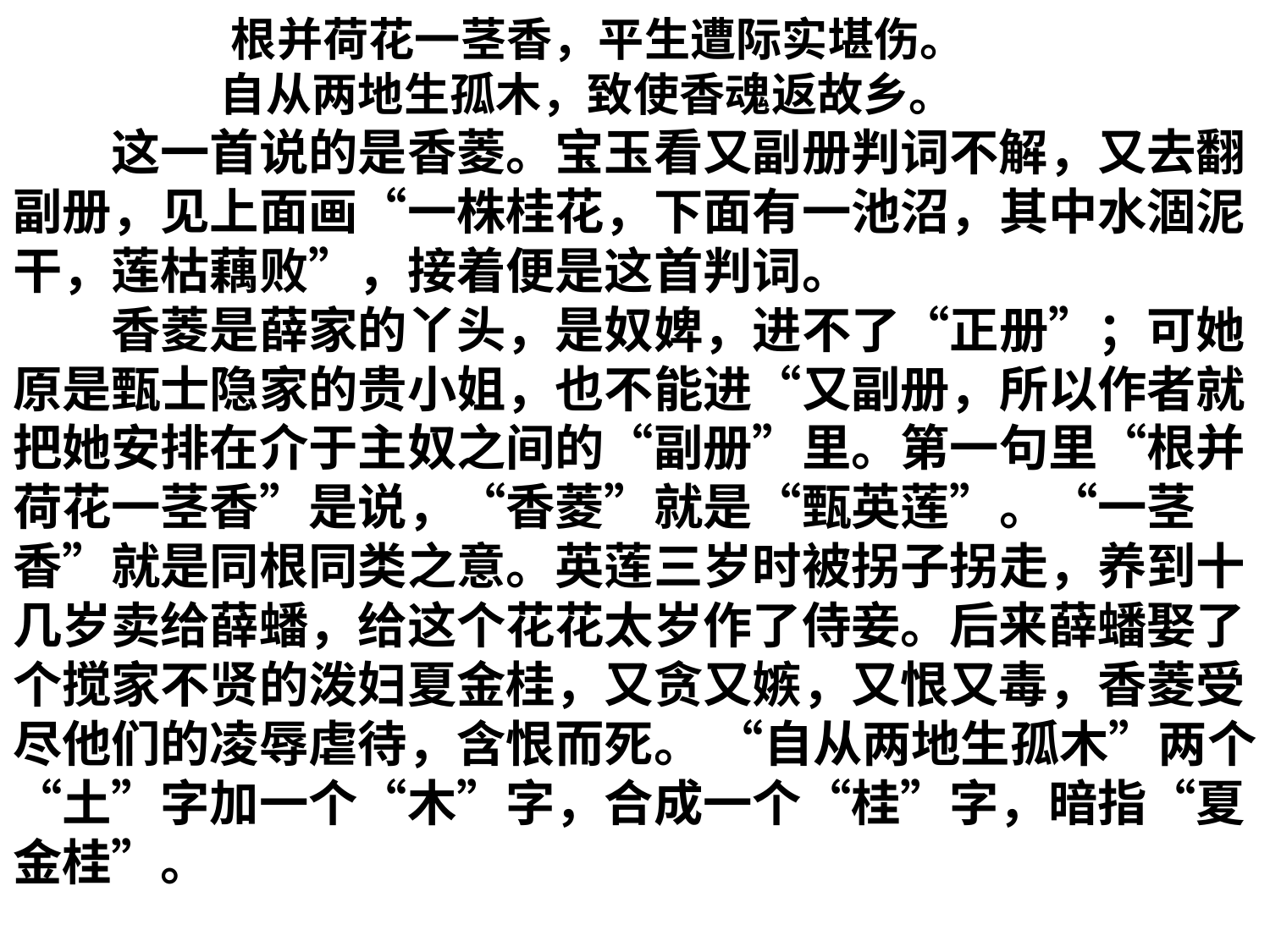

根并荷花一茎香，平生遭际实堪伤。
                    自从两地生孤木，致使香魂返故乡。
　　这一首说的是香菱。宝玉看又副册判词不解，又去翻副册，见上面画“一株桂花，下面有一池沼，其中水涸泥干，莲枯藕败”，接着便是这首判词。
　　香菱是薛家的丫头，是奴婢，进不了“正册”；可她原是甄士隐家的贵小姐，也不能进“又副册，所以作者就把她安排在介于主奴之间的“副册”里。第一句里“根并荷花一茎香”是说，“香菱”就是“甄英莲”。“一茎香”就是同根同类之意。英莲三岁时被拐子拐走，养到十几岁卖给薛蟠，给这个花花太岁作了侍妾。后来薛蟠娶了个搅家不贤的泼妇夏金桂，又贪又嫉，又恨又毒，香菱受尽他们的凌辱虐待，含恨而死。 “自从两地生孤木”两个“土”字加一个“木”字，合成一个“桂”字，暗指“夏金桂”。